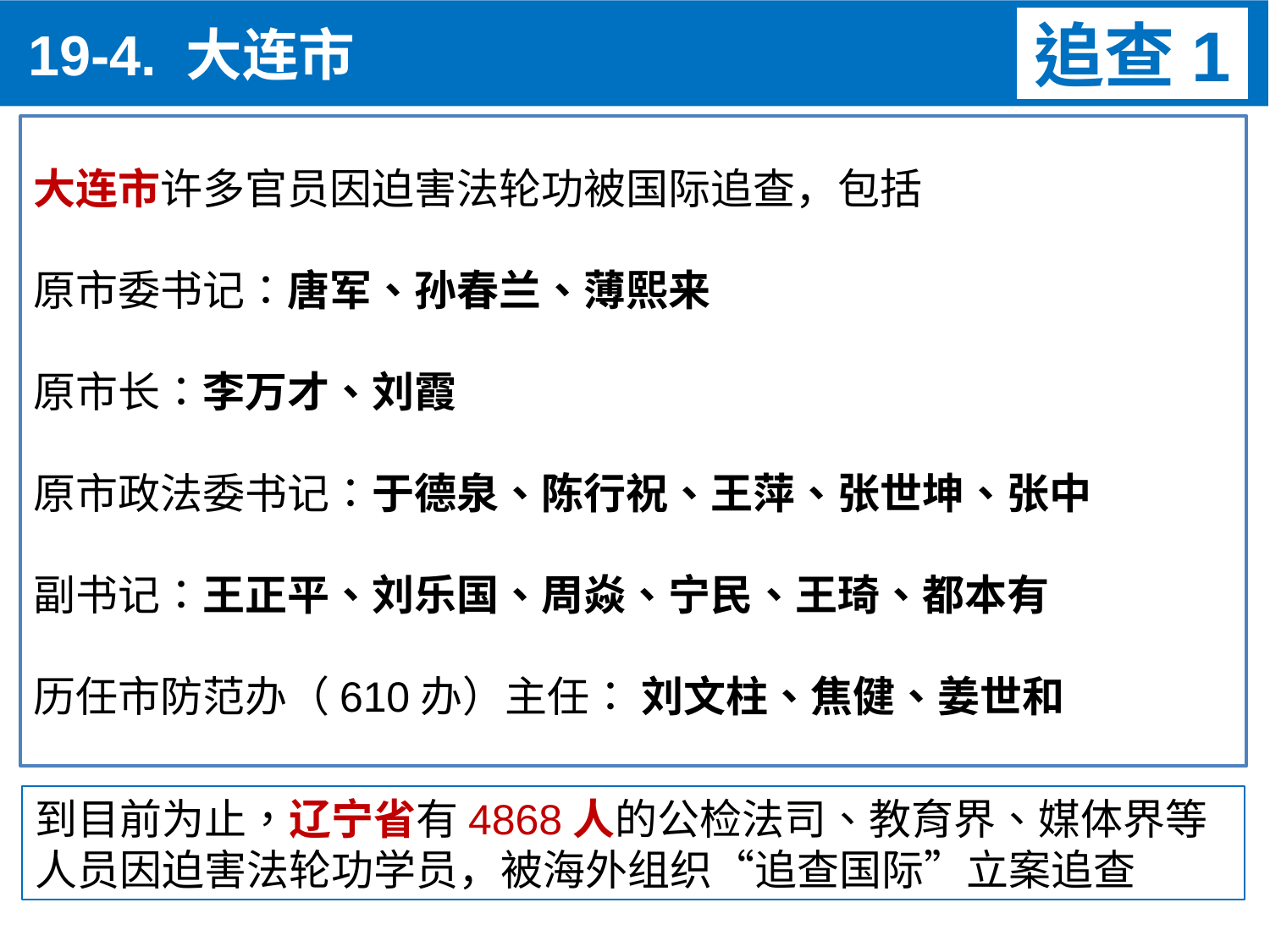

19-4. 大连市
追查1
大连市许多官员因迫害法轮功被国际追查，包括

原市委书记：唐军、孙春兰、薄熙来

原市长：李万才、刘霞

原市政法委书记：于德泉、陈行祝、王萍、张世坤、张中

副书记：王正平、刘乐国、周焱、宁民、王琦、都本有

历任市防范办（610办）主任： 刘文柱、焦健、姜世和
到目前为止，辽宁省有4868人的公检法司、教育界、媒体界等人员因迫害法轮功学员，被海外组织“追查国际”立案追查